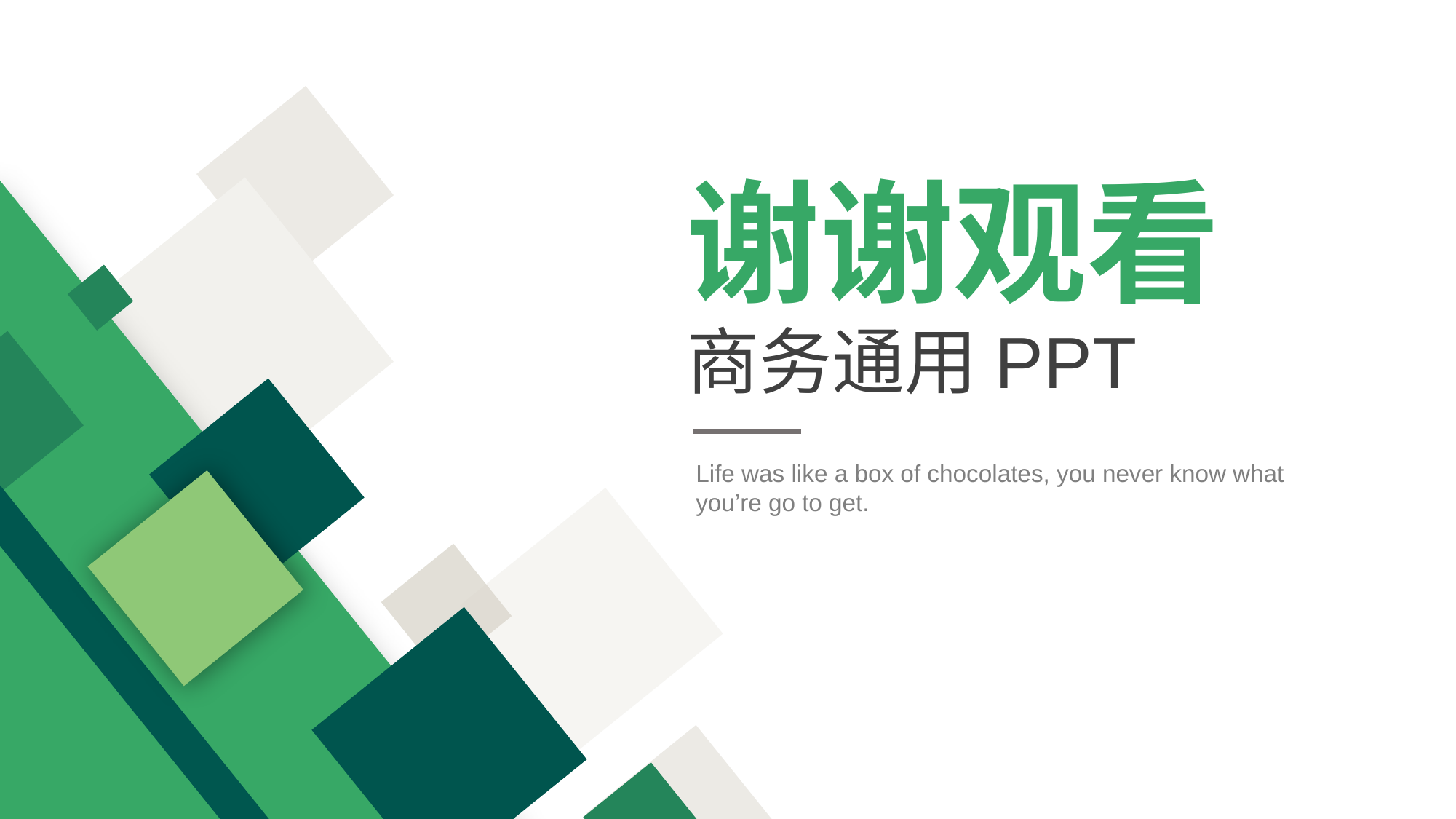

谢谢观看
商务通用PPT
Life was like a box of chocolates, you never know what you’re go to get.